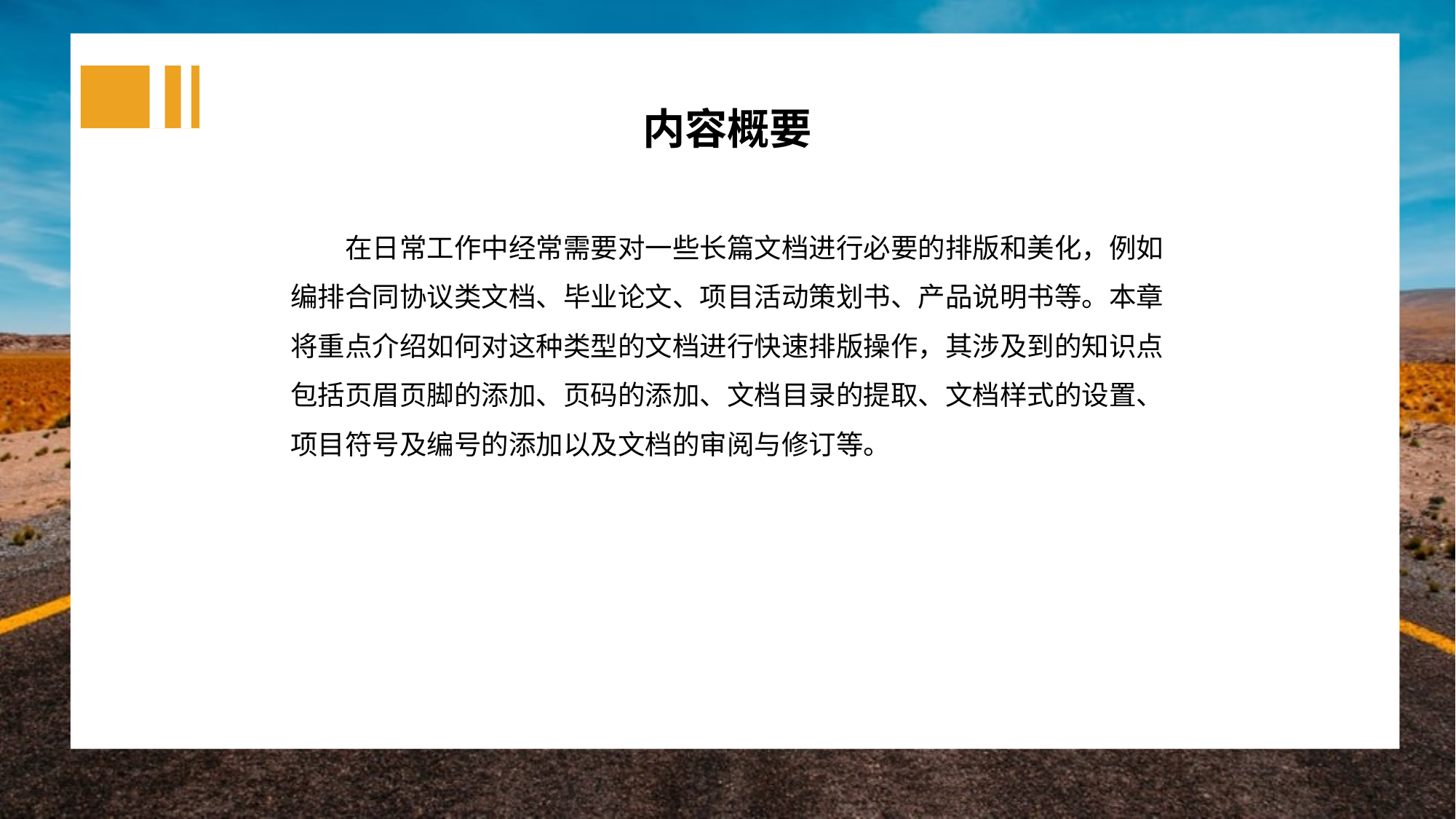

内容概要
在日常工作中经常需要对一些长篇文档进行必要的排版和美化，例如编排合同协议类文档、毕业论文、项目活动策划书、产品说明书等。本章将重点介绍如何对这种类型的文档进行快速排版操作，其涉及到的知识点包括页眉页脚的添加、页码的添加、文档目录的提取、文档样式的设置、项目符号及编号的添加以及文档的审阅与修订等。